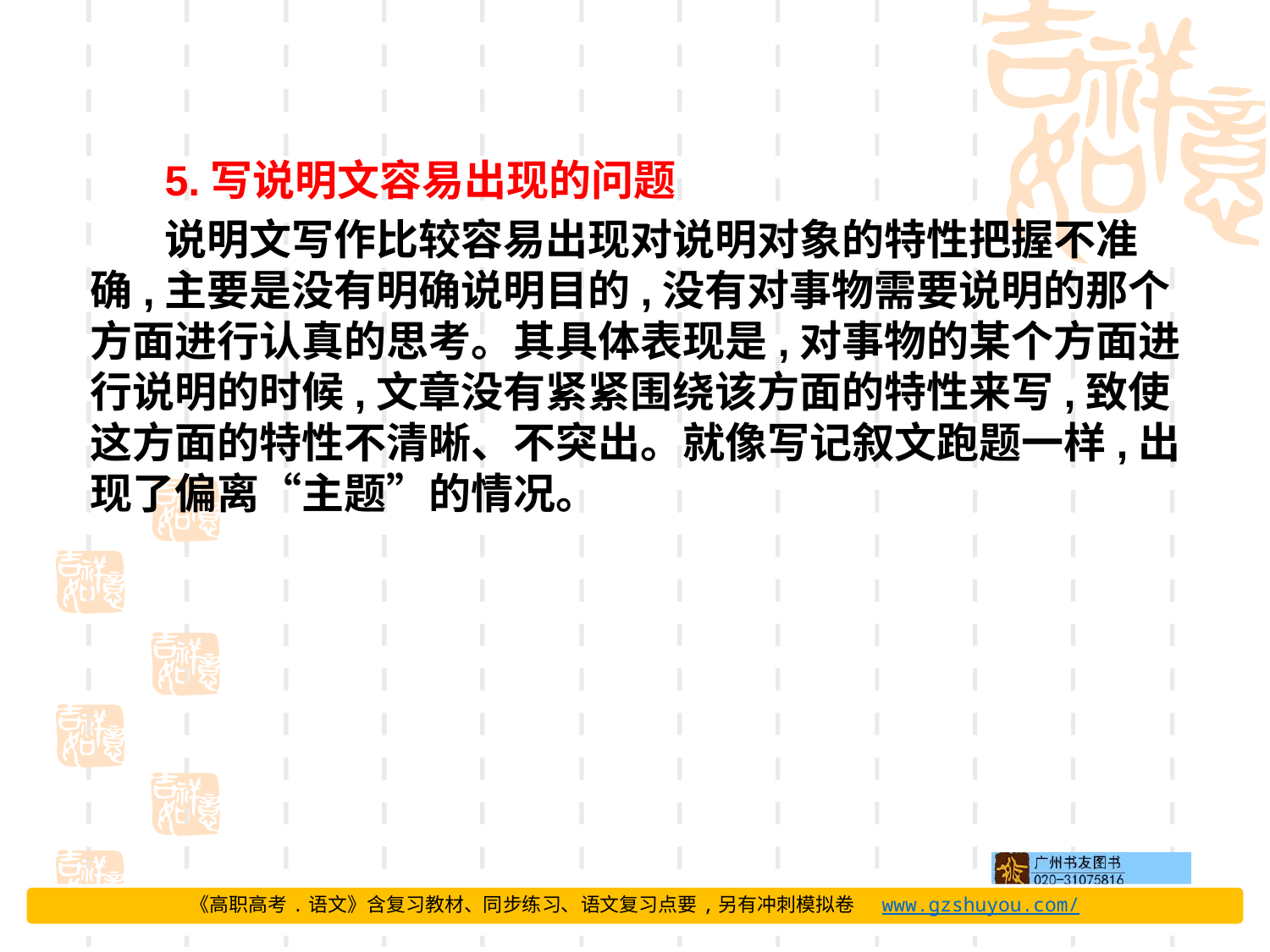

5.写说明文容易出现的问题
说明文写作比较容易出现对说明对象的特性把握不准确,主要是没有明确说明目的,没有对事物需要说明的那个方面进行认真的思考。其具体表现是,对事物的某个方面进行说明的时候,文章没有紧紧围绕该方面的特性来写,致使这方面的特性不清晰、不突出。就像写记叙文跑题一样,出现了偏离“主题”的情况。